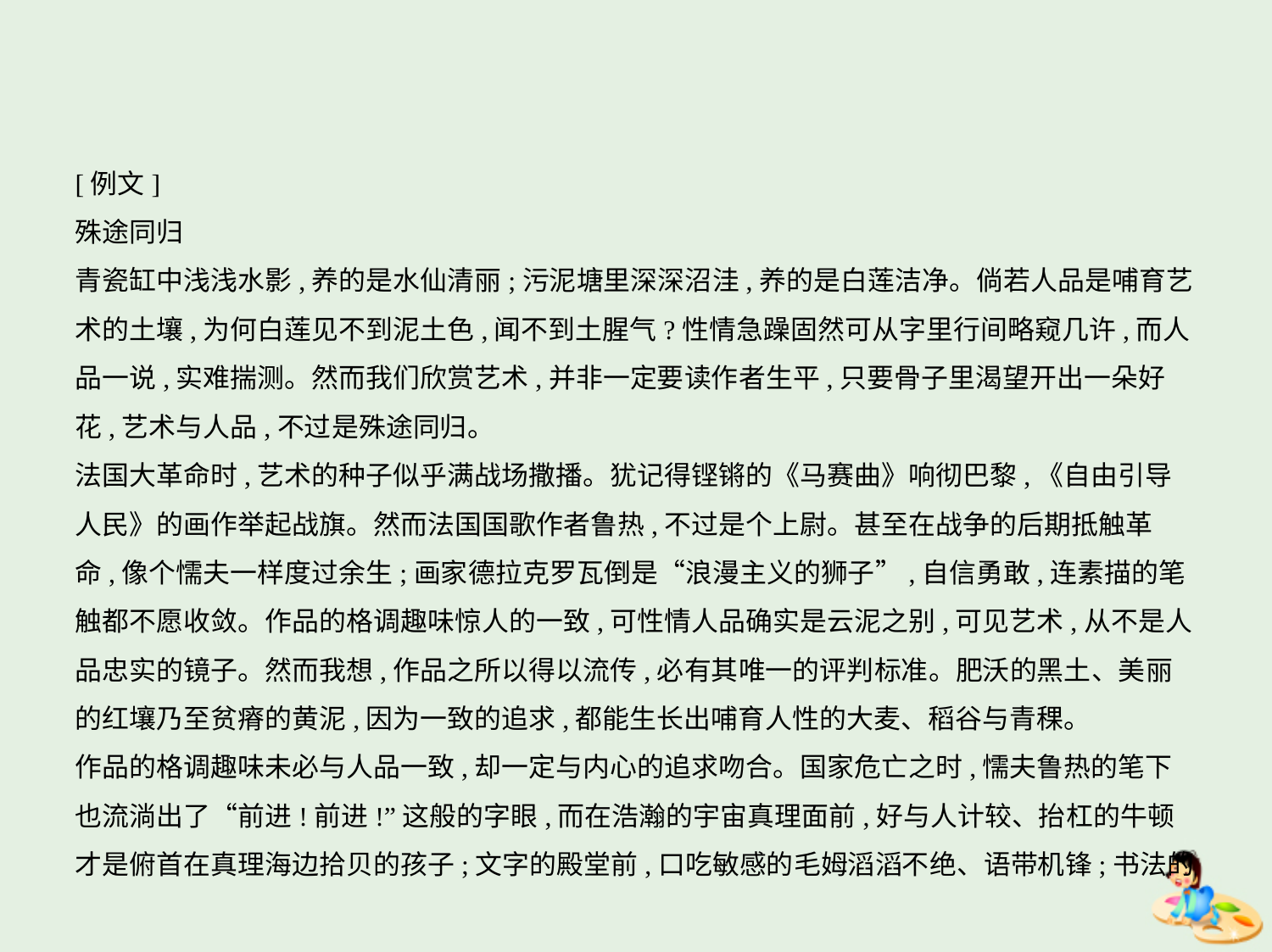

[例文]
殊途同归
青瓷缸中浅浅水影,养的是水仙清丽;污泥塘里深深沼洼,养的是白莲洁净。倘若人品是哺育艺
术的土壤,为何白莲见不到泥土色,闻不到土腥气?性情急躁固然可从字里行间略窥几许,而人
品一说,实难揣测。然而我们欣赏艺术,并非一定要读作者生平,只要骨子里渴望开出一朵好
花,艺术与人品,不过是殊途同归。
法国大革命时,艺术的种子似乎满战场撒播。犹记得铿锵的《马赛曲》响彻巴黎,《自由引导
人民》的画作举起战旗。然而法国国歌作者鲁热,不过是个上尉。甚至在战争的后期抵触革
命,像个懦夫一样度过余生;画家德拉克罗瓦倒是“浪漫主义的狮子”,自信勇敢,连素描的笔
触都不愿收敛。作品的格调趣味惊人的一致,可性情人品确实是云泥之别,可见艺术,从不是人
品忠实的镜子。然而我想,作品之所以得以流传,必有其唯一的评判标准。肥沃的黑土、美丽
的红壤乃至贫瘠的黄泥,因为一致的追求,都能生长出哺育人性的大麦、稻谷与青稞。
作品的格调趣味未必与人品一致,却一定与内心的追求吻合。国家危亡之时,懦夫鲁热的笔下
也流淌出了“前进!前进!”这般的字眼,而在浩瀚的宇宙真理面前,好与人计较、抬杠的牛顿
才是俯首在真理海边拾贝的孩子;文字的殿堂前,口吃敏感的毛姆滔滔不绝、语带机锋;书法的